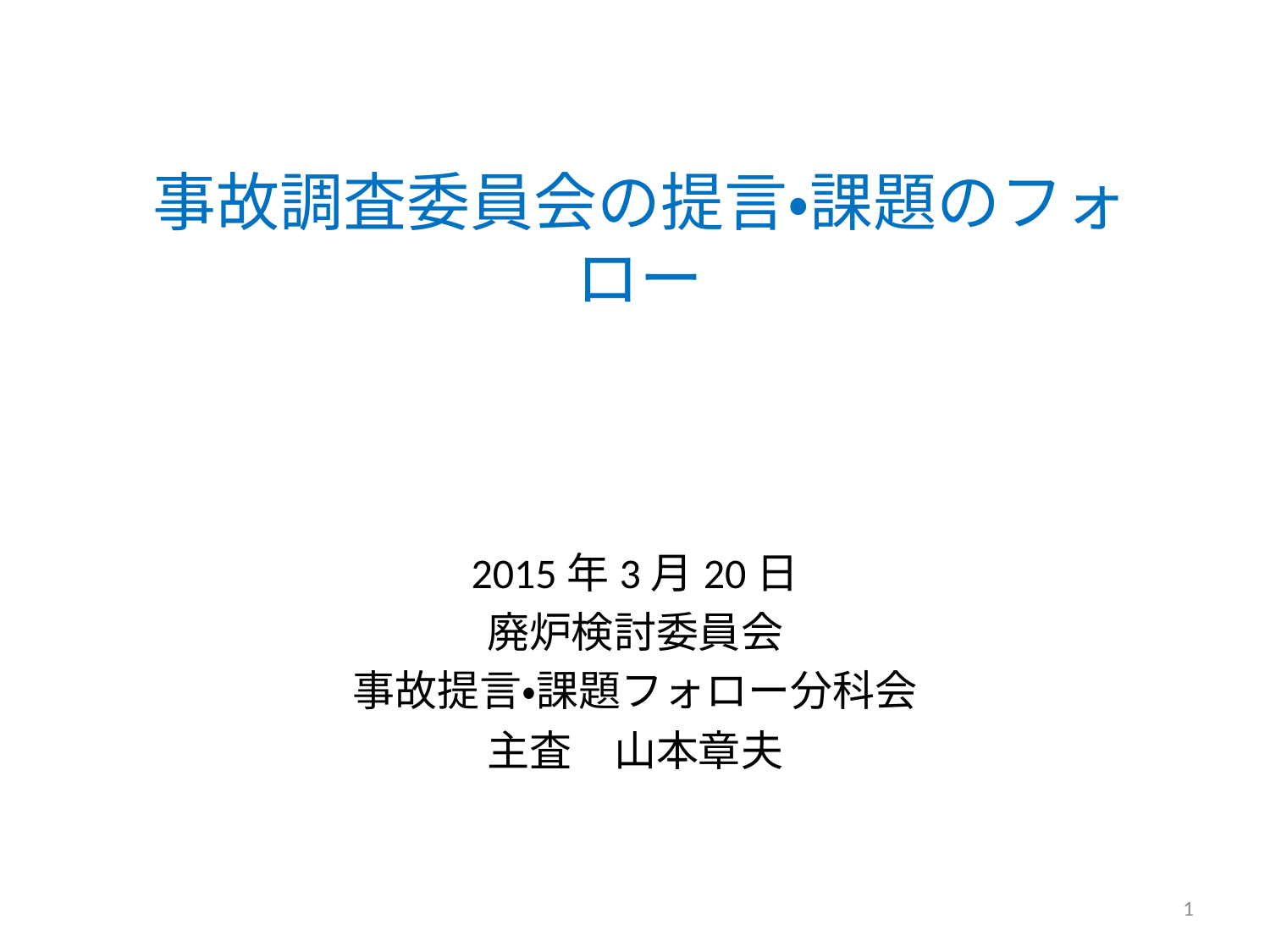

# 事故調査委員会の提言・課題のフォロー
2015年3月20日
廃炉検討委員会
事故提言・課題フォロー分科会
主査　山本章夫

1